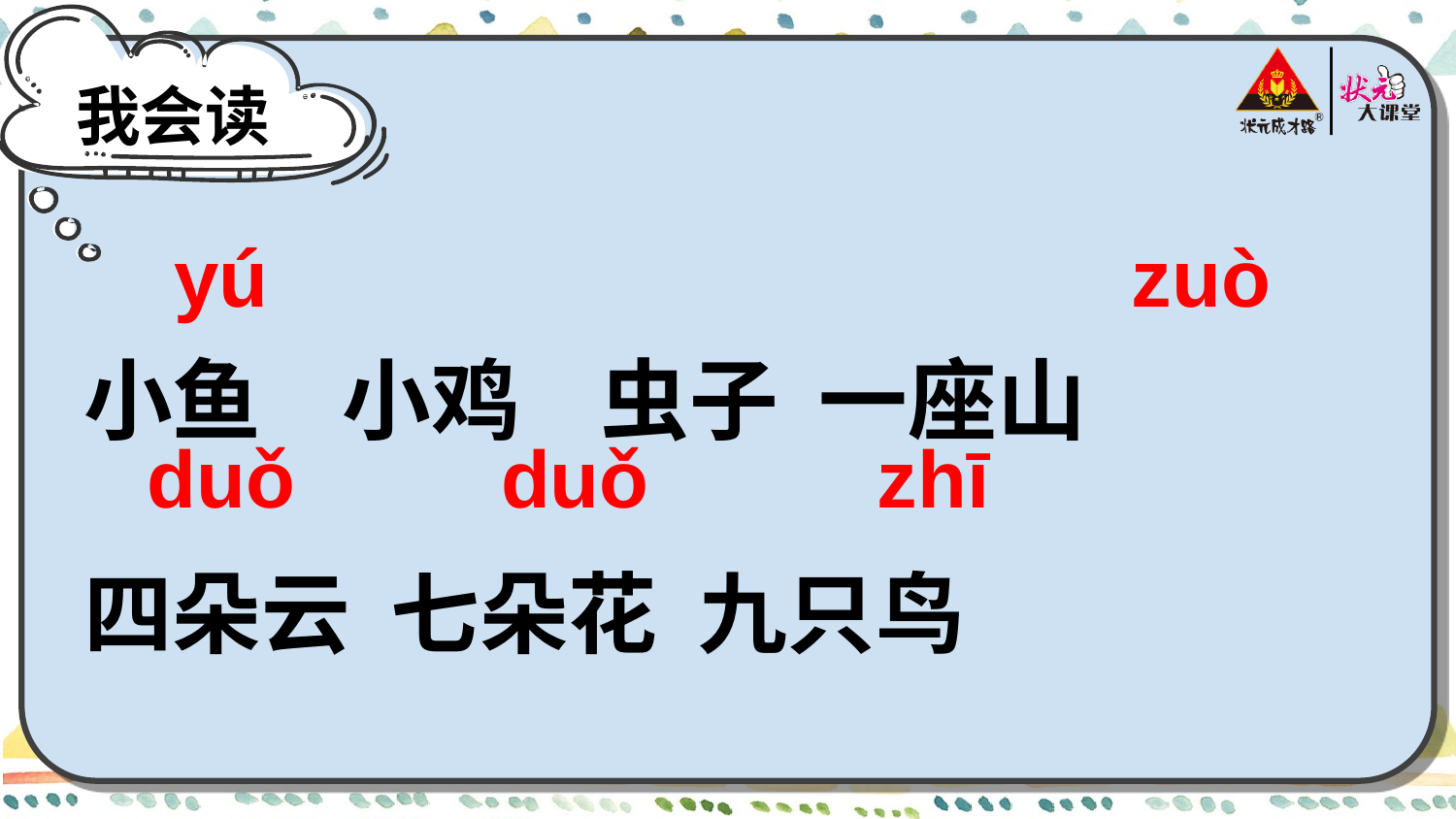

我会读
yú
zuò
小鱼    小鸡    虫子  一座山
四朵云  七朵花  九只鸟
duǒ
duǒ
zhī